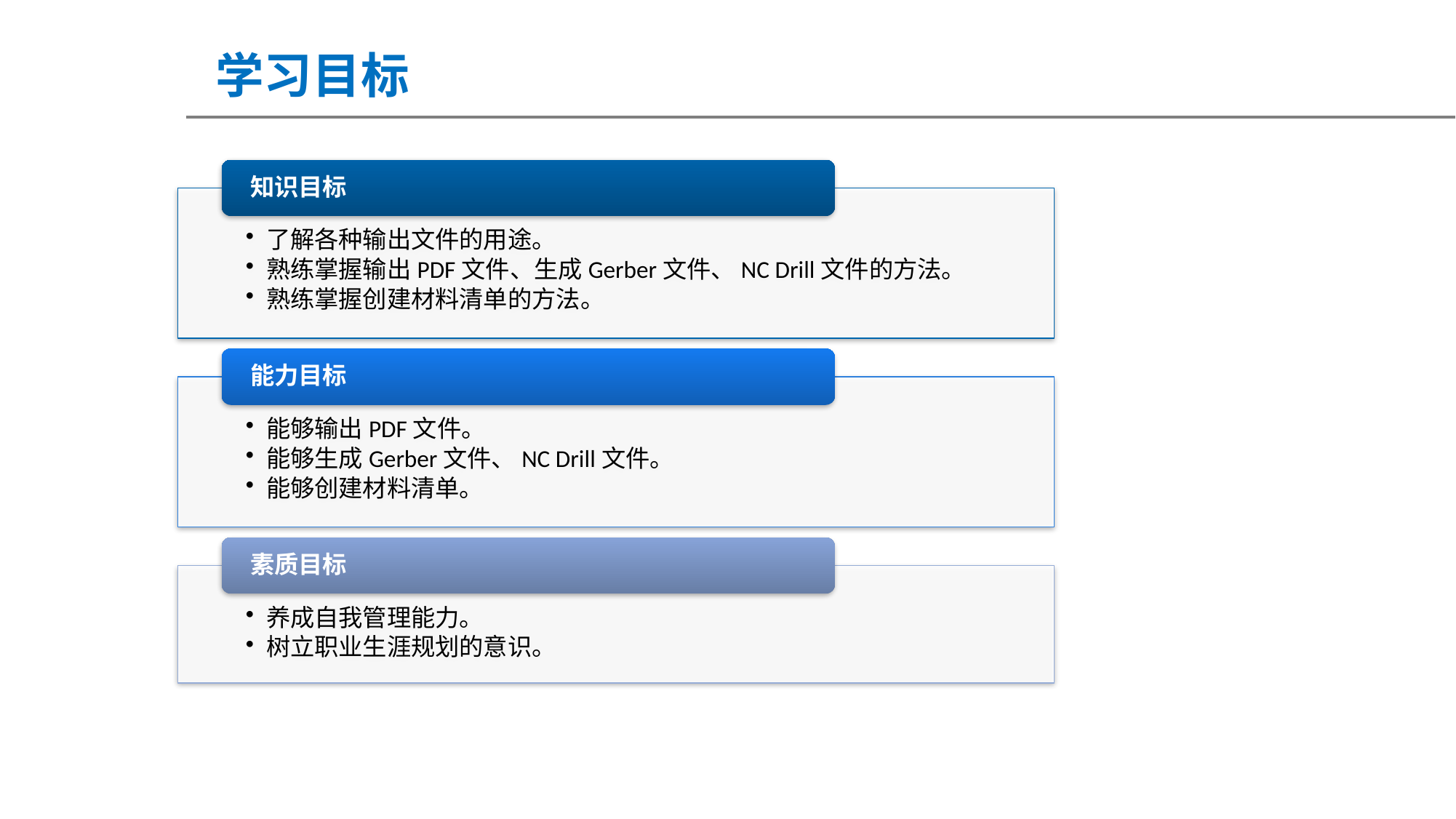

学习目标
了解各种输出文件的用途。
熟练掌握输出PDF文件、生成Gerber文件、NC Drill文件的方法。
熟练掌握创建材料清单的方法。
知识目标
能够输出PDF文件。
能够生成Gerber文件、NC Drill文件。
能够创建材料清单。
能力目标
养成自我管理能力。
树立职业生涯规划的意识。
素质目标